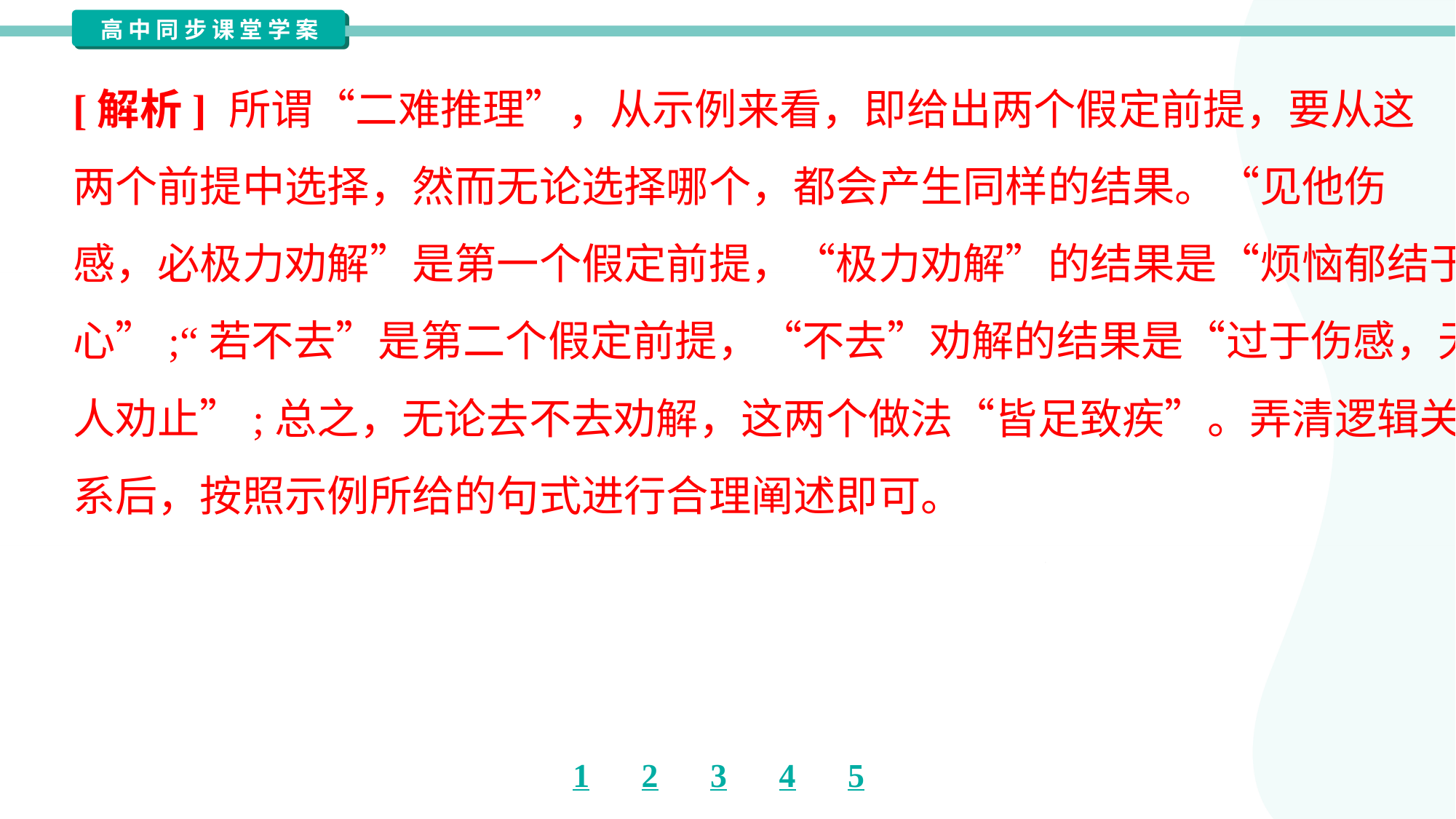

[解析] 所谓“二难推理”，从示例来看，即给出两个假定前提，要从这
两个前提中选择，然而无论选择哪个，都会产生同样的结果。“见他伤
感，必极力劝解”是第一个假定前提，“极力劝解”的结果是“烦恼郁结于
心”;“若不去”是第二个假定前提，“不去”劝解的结果是“过于伤感，无
人劝止”;总之，无论去不去劝解，这两个做法“皆足致疾”。弄清逻辑关
系后，按照示例所给的句式进行合理阐述即可。